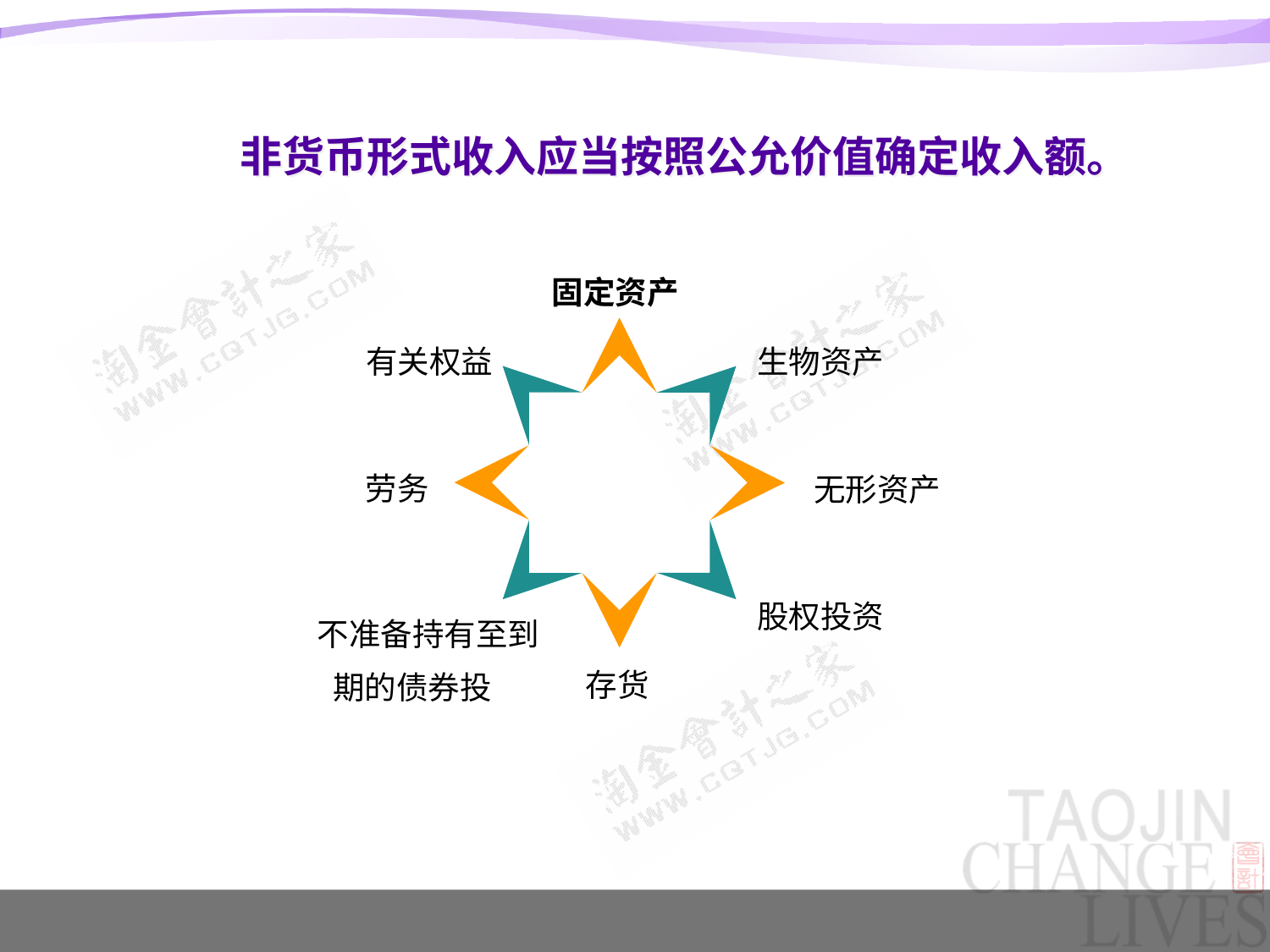

# 非货币形式收入应当按照公允价值确定收入额。
固定资产

有关权益
生物资产
非货币形式
劳务
无形资产
股权投资
不准备持有至到期的债券投资
存货